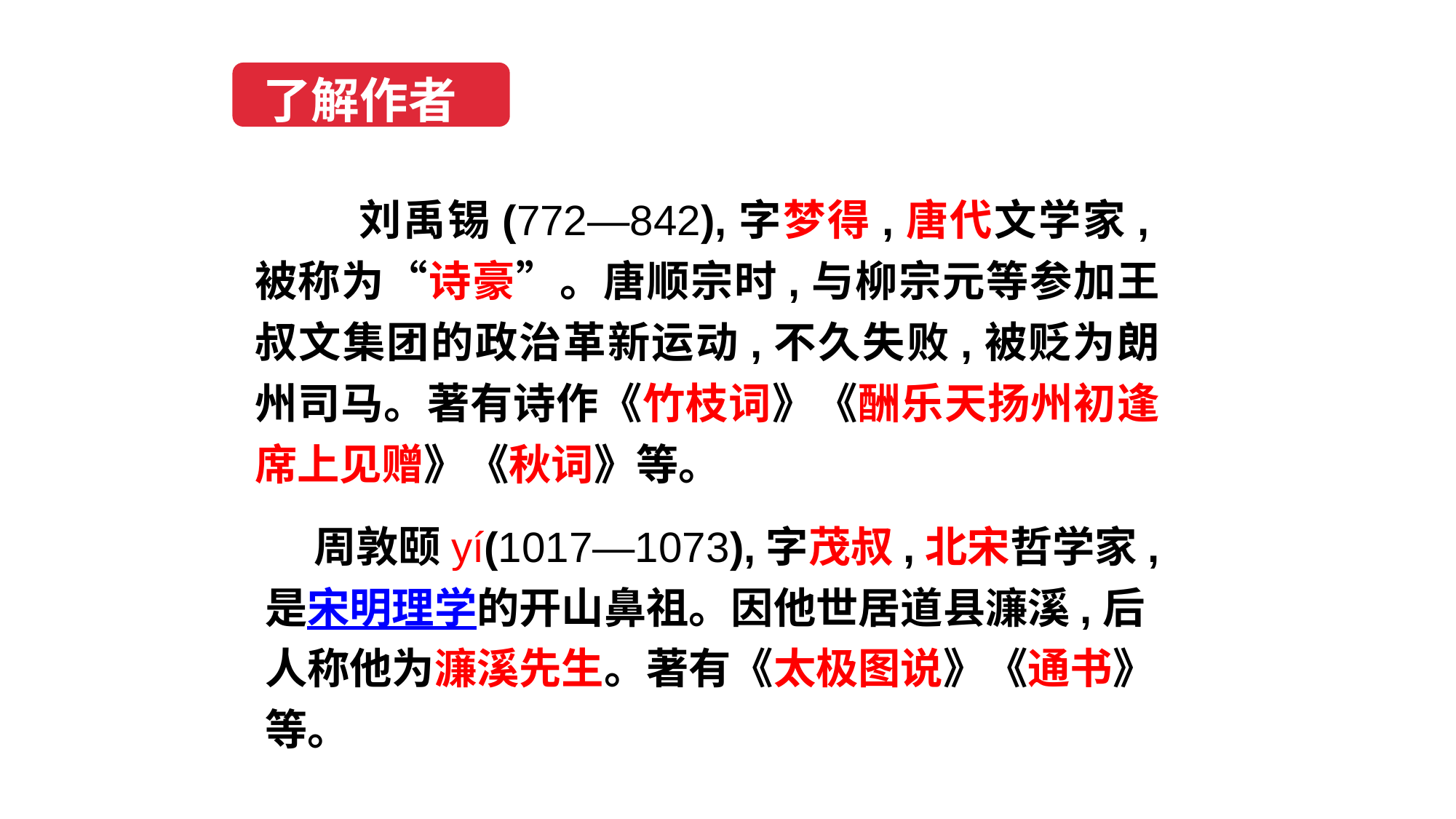

了解作者
        刘禹锡(772—842),字梦得,唐代文学家,被称为“诗豪”。唐顺宗时,与柳宗元等参加王叔文集团的政治革新运动,不久失败,被贬为朗州司马。著有诗作《竹枝词》《酬乐天扬州初逢席上见赠》《秋词》等。

    周敦颐yí(1017—1073),字茂叔,北宋哲学家,是宋明理学的开山鼻祖。因他世居道县濂溪,后人称他为濂溪先生。著有《太极图说》《通书》等。